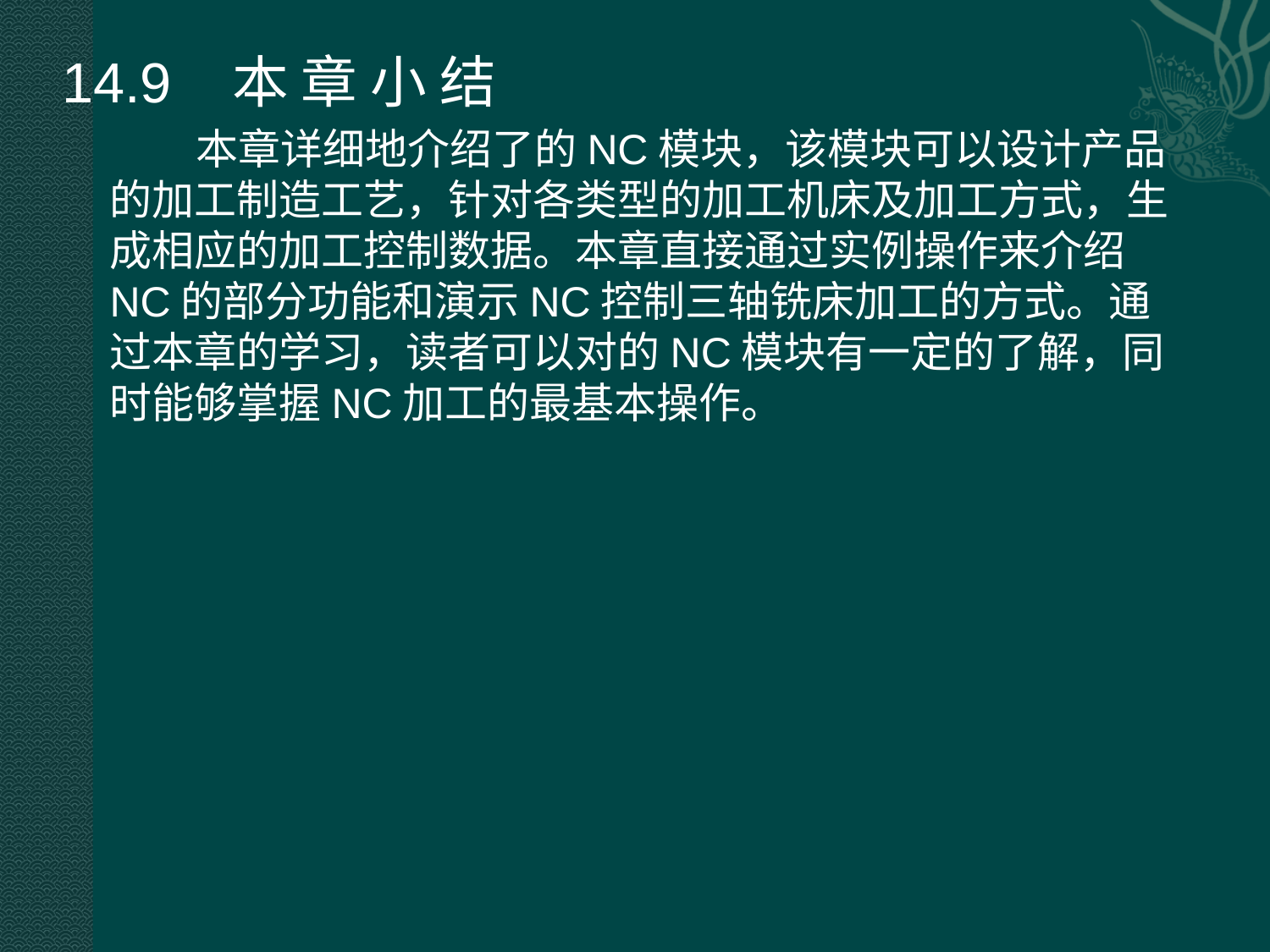

14.9   本 章 小 结
             本章详细地介绍了的NC模块，该模块可以设计产品的加工制造工艺，针对各类型的加工机床及加工方式，生成相应的加工控制数据。本章直接通过实例操作来介绍NC的部分功能和演示NC控制三轴铣床加工的方式。通过本章的学习，读者可以对的NC模块有一定的了解，同时能够掌握NC加工的最基本操作。